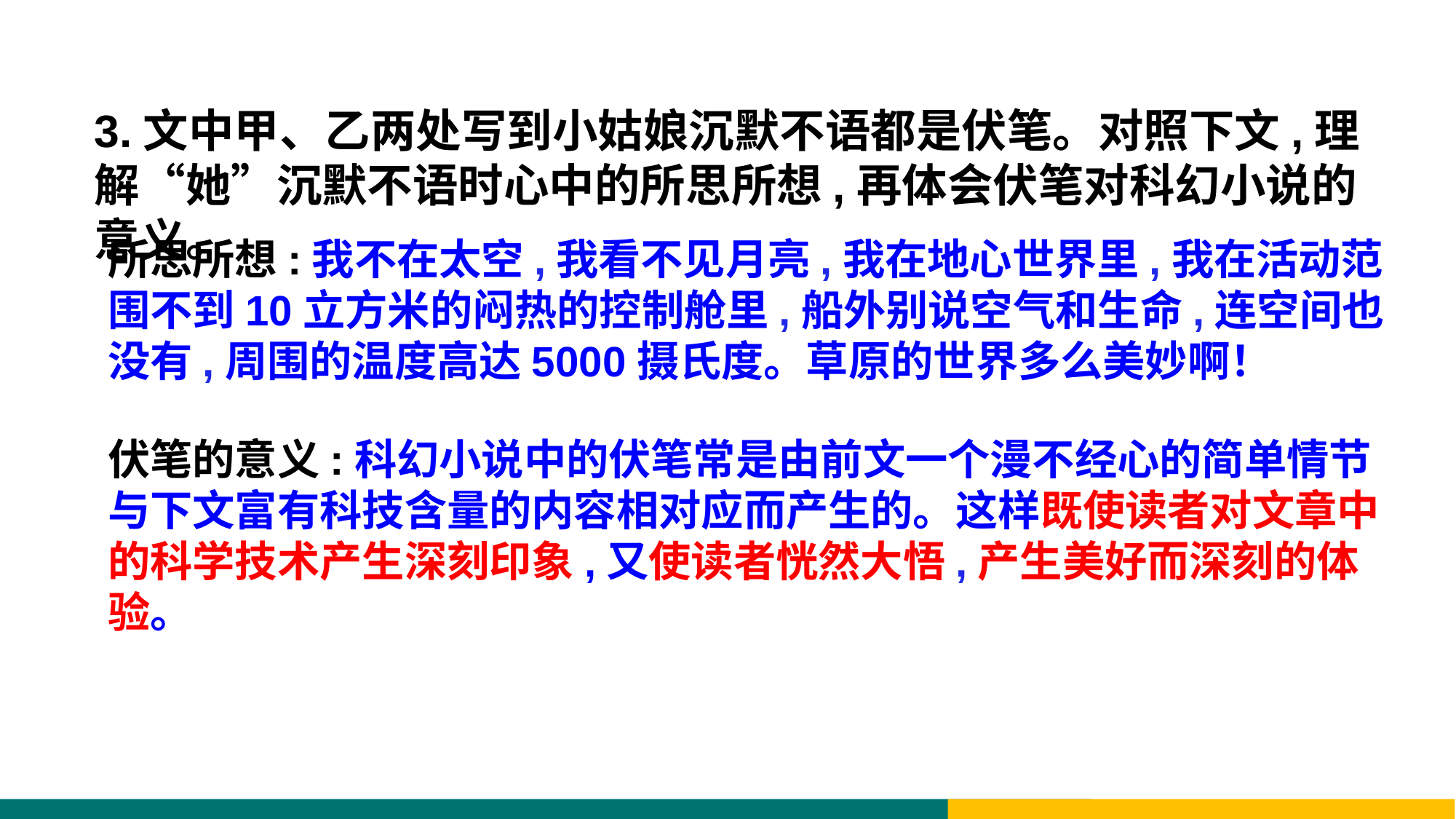

3.文中甲、乙两处写到小姑娘沉默不语都是伏笔。对照下文,理解“她”沉默不语时心中的所思所想,再体会伏笔对科幻小说的意义。
所思所想:我不在太空,我看不见月亮,我在地心世界里,我在活动范围不到10立方米的闷热的控制舱里,船外别说空气和生命,连空间也没有,周围的温度高达5000摄氏度。草原的世界多么美妙啊！
伏笔的意义:科幻小说中的伏笔常是由前文一个漫不经心的简单情节与下文富有科技含量的内容相对应而产生的。这样既使读者对文章中的科学技术产生深刻印象,又使读者恍然大悟,产生美好而深刻的体验。